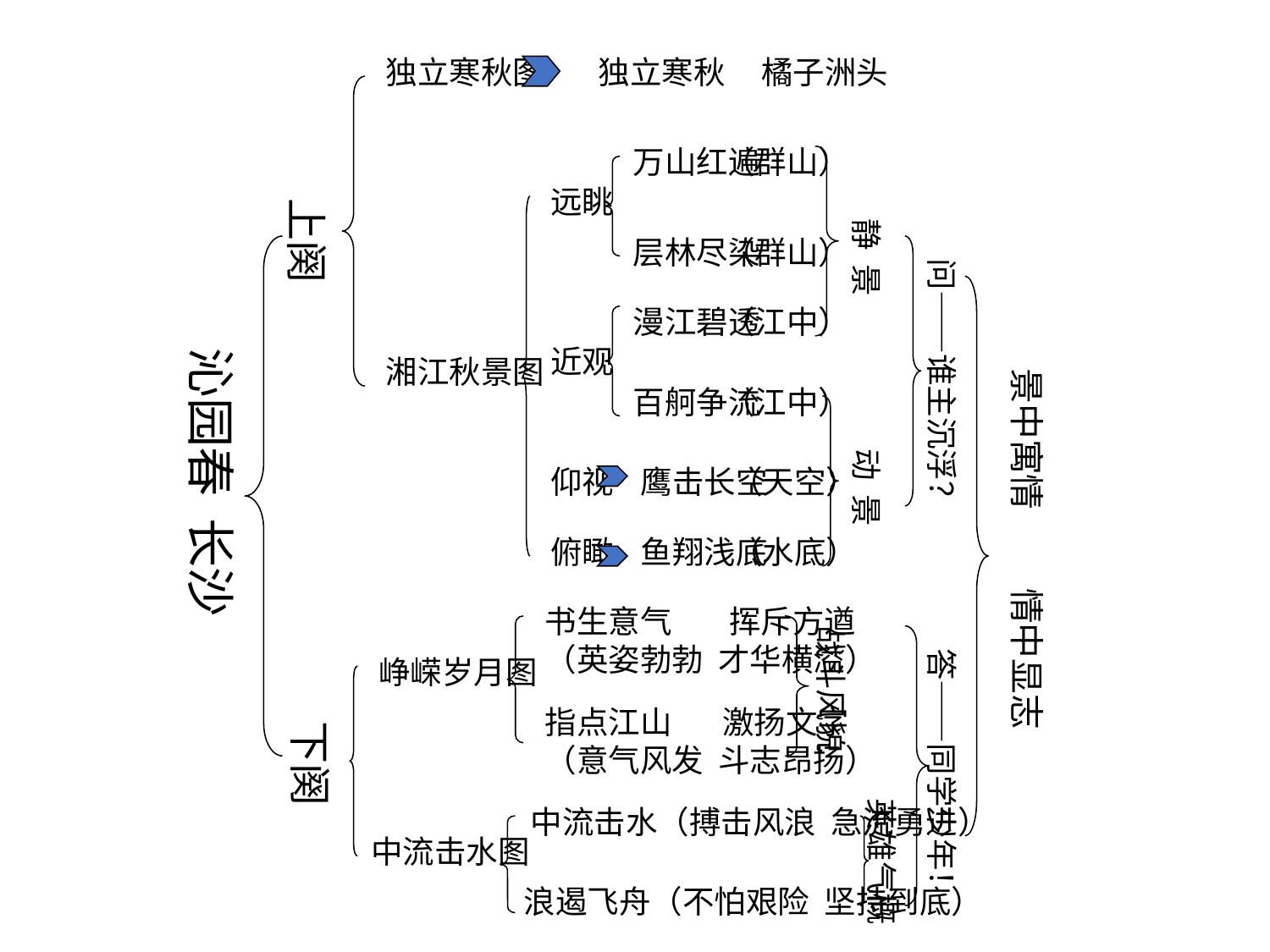

独立寒秋图
独立寒秋     橘子洲头

万山红遍
（群山）

远眺
上阕

静  景
层林尽染
（群山）

问——谁主沉浮？

漫江碧透
（江中）

沁园春  长沙
近观
湘江秋景图
景中寓情          情中显志
百舸争流
（江中）

动  景
仰视
鹰击长空
（天空）

俯瞰
鱼翔浅底
（水底）

书生意气        挥斥方遒
（英姿勃勃  才华横溢）
战斗风貌

答——同学少年！
峥嵘岁月图

指点江山       激扬文字
（意气风发  斗志昂扬）
下阕
英雄气概
中流击水（搏击风浪  急流勇进）

中流击水图
浪遏飞舟（不怕艰险  坚持到底）